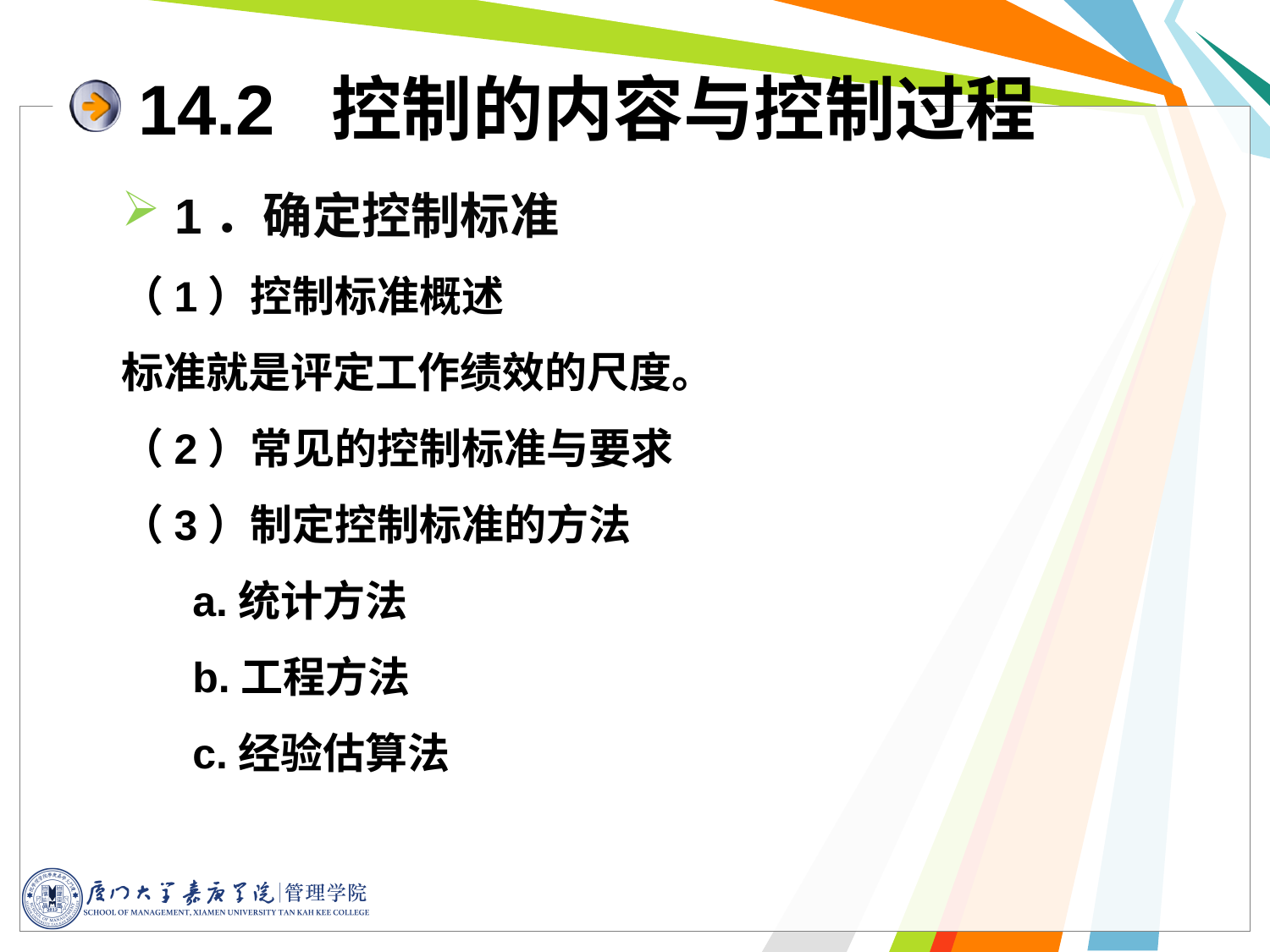

14.2  控制的内容与控制过程
 1．确定控制标准
（1）控制标准概述
标准就是评定工作绩效的尺度。
（2）常见的控制标准与要求
（3）制定控制标准的方法
      a.统计方法
      b.工程方法
      c.经验估算法